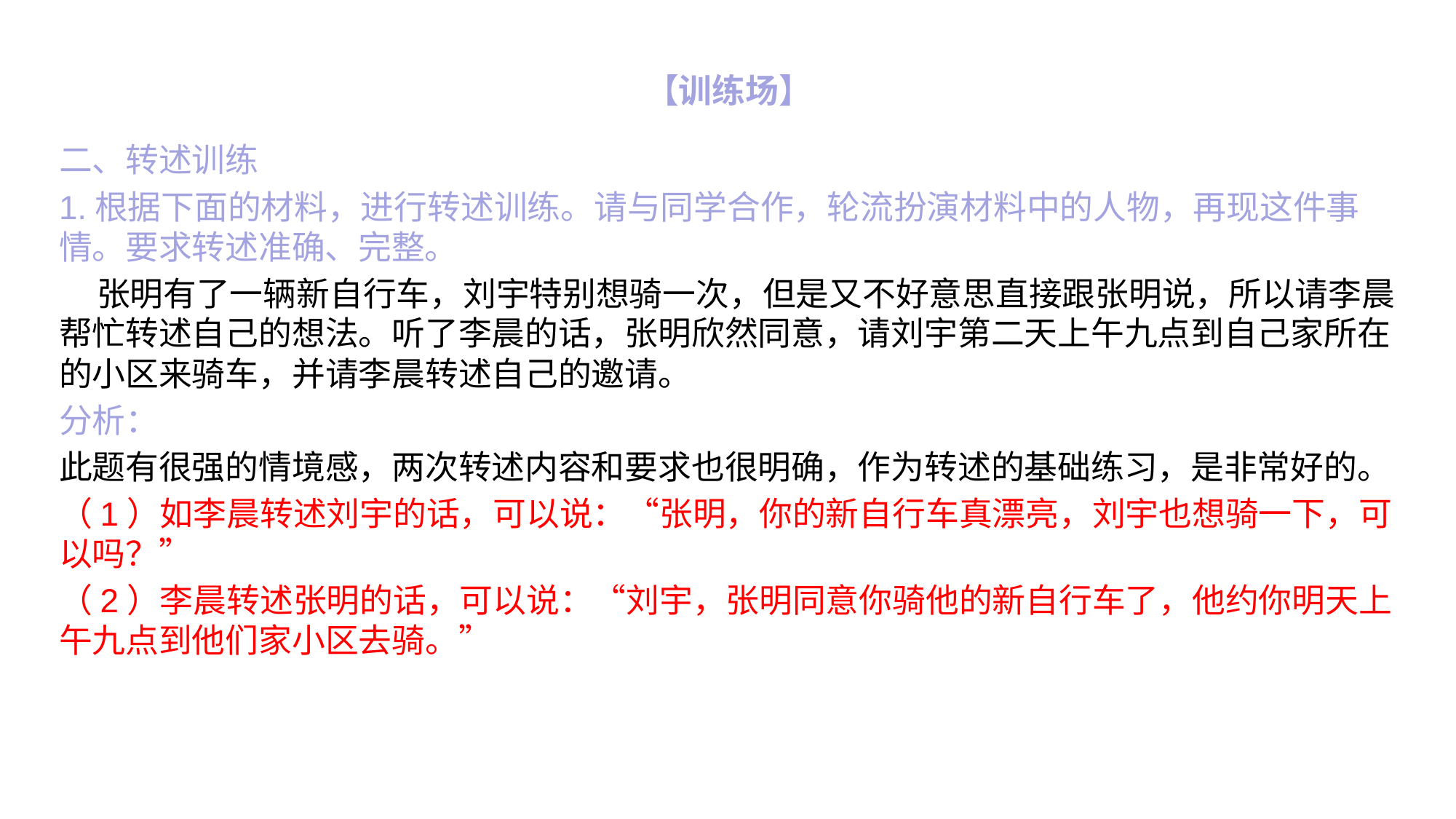

# 【训练场】
二、转述训练
1.根据下面的材料，进行转述训练。请与同学合作，轮流扮演材料中的人物，再现这件事情。要求转述准确、完整。
    张明有了一辆新自行车，刘宇特别想骑一次，但是又不好意思直接跟张明说，所以请李晨帮忙转述自己的想法。听了李晨的话，张明欣然同意，请刘宇第二天上午九点到自己家所在的小区来骑车，并请李晨转述自己的邀请。
分析：
此题有很强的情境感，两次转述内容和要求也很明确，作为转述的基础练习，是非常好的。
（1）如李晨转述刘宇的话，可以说：“张明，你的新自行车真漂亮，刘宇也想骑一下，可以吗？”
（2）李晨转述张明的话，可以说：“刘宇，张明同意你骑他的新自行车了，他约你明天上午九点到他们家小区去骑。”